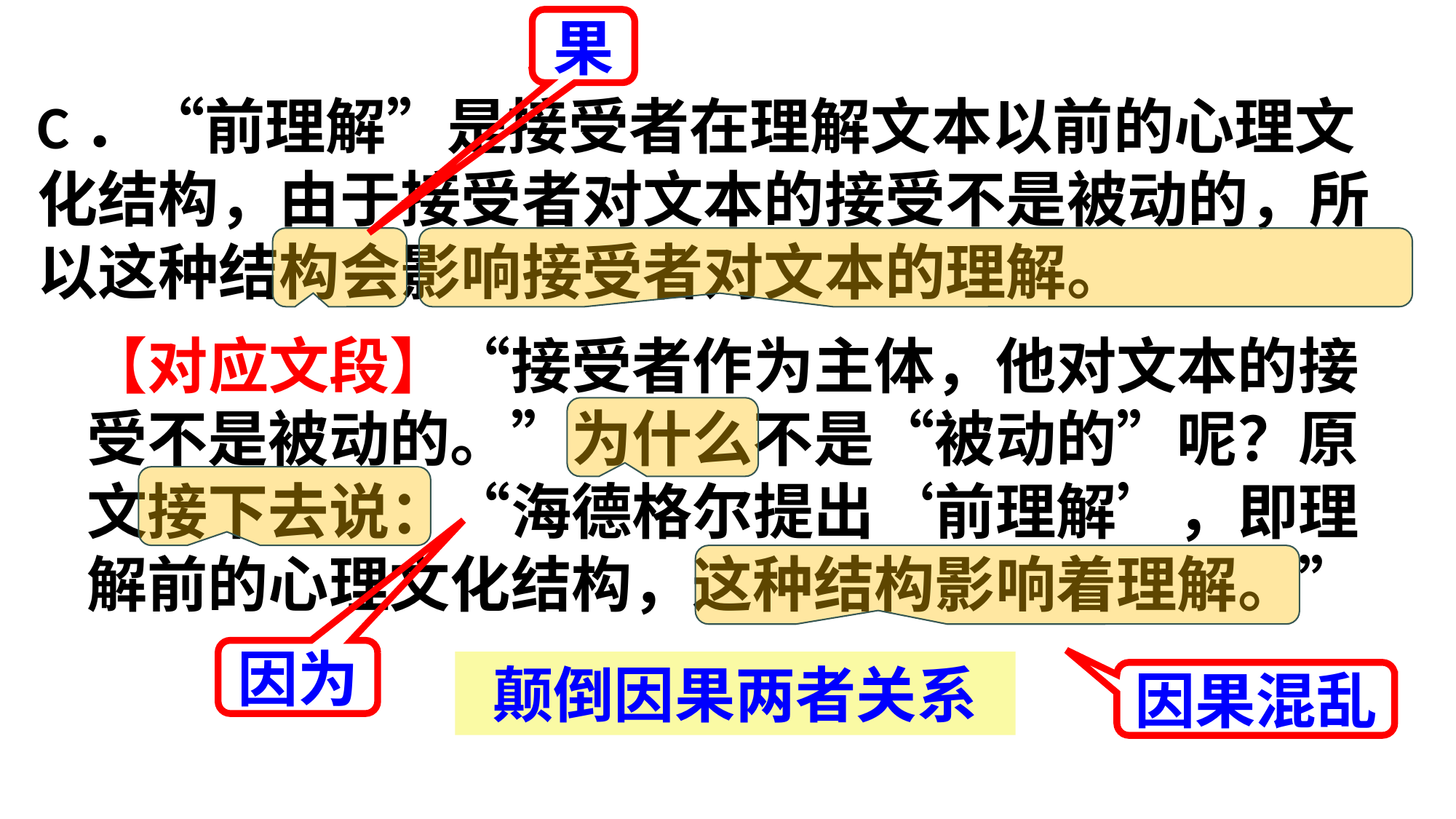

果
C．“前理解”是接受者在理解文本以前的心理文化结构，由于接受者对文本的接受不是被动的，所以这种结构会影响接受者对文本的理解。

【对应文段】“接受者作为主体，他对文本的接受不是被动的。”为什么不是“被动的”呢？原文接下去说：“海德格尔提出‘前理解’，即理解前的心理文化结构，这种结构影响着理解。”

因为
颠倒因果两者关系
因果混乱